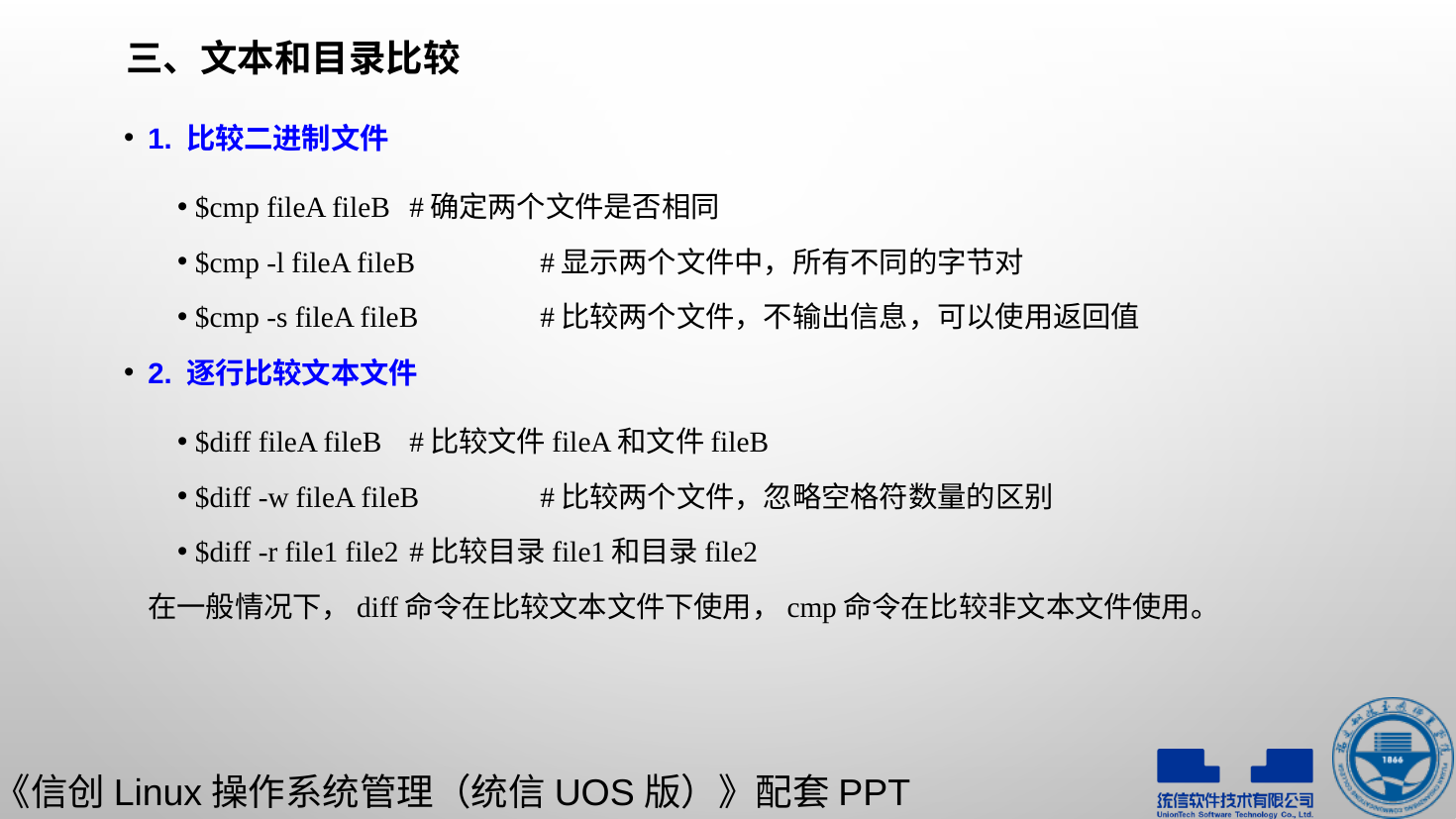

# 三、文本和目录比较
1. 比较二进制文件
$cmp fileA fileB					#确定两个文件是否相同
$cmp -l fileA fileB				#显示两个文件中，所有不同的字节对
$cmp -s fileA fileB			#比较两个文件，不输出信息，可以使用返回值
2. 逐行比较文本文件
$diff fileA fileB					#比较文件fileA和文件fileB
$diff -w fileA fileB			#比较两个文件，忽略空格符数量的区别
$diff -r file1 file2				#比较目录file1和目录file2
在一般情况下，diff命令在比较文本文件下使用，cmp命令在比较非文本文件使用。